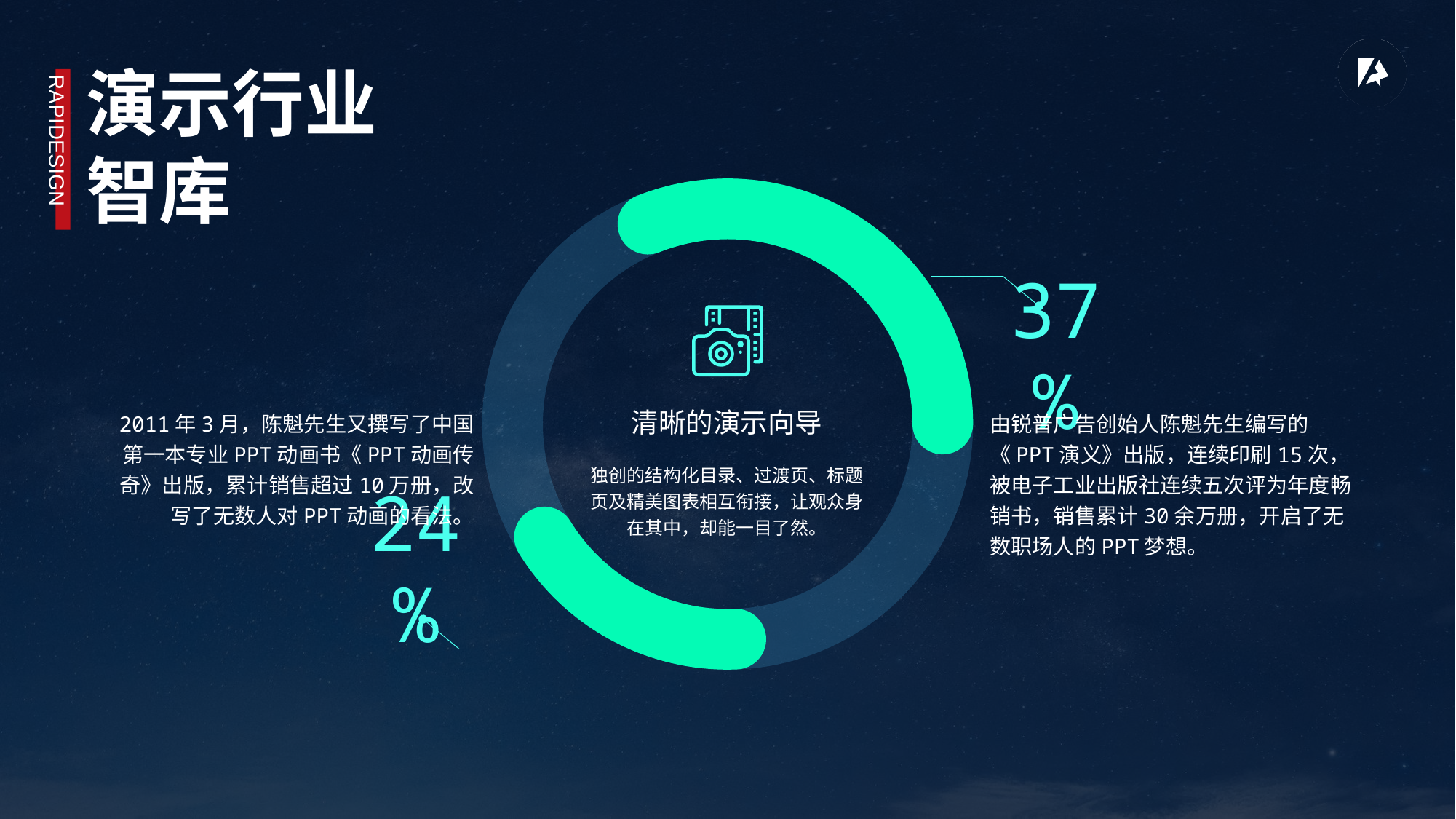

演示行业
智库
RAPIDESIGN

37%

2011年3月，陈魁先生又撰写了中国第一本专业PPT动画书《PPT动画传奇》出版，累计销售超过10万册，改写了无数人对PPT动画的看法。
清晰的演示向导
由锐普广告创始人陈魁先生编写的《PPT演义》出版，连续印刷15次，被电子工业出版社连续五次评为年度畅销书，销售累计30余万册，开启了无数职场人的PPT梦想。
独创的结构化目录、过渡页、标题页及精美图表相互衔接，让观众身在其中，却能一目了然。
24%